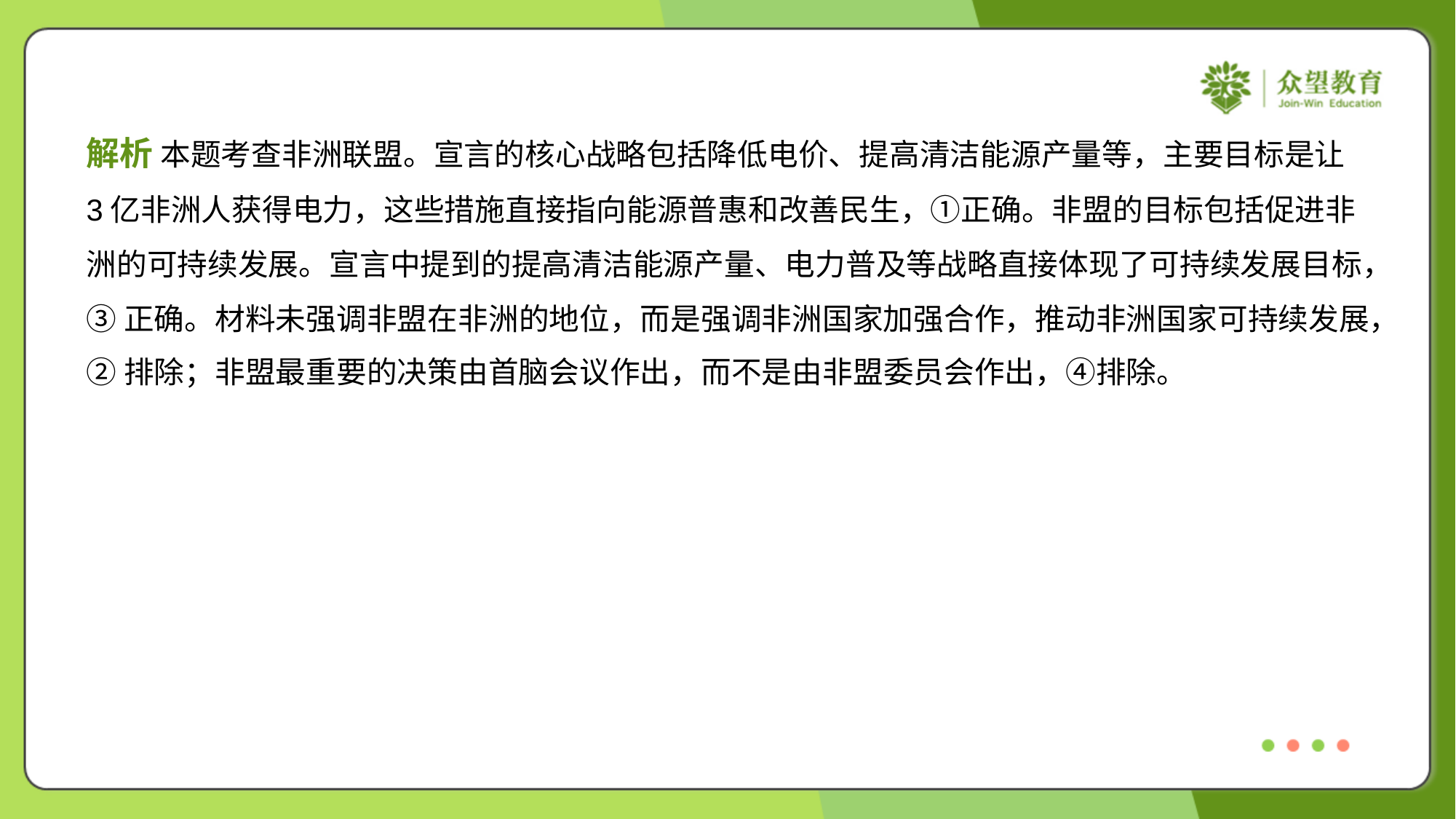

解析 本题考查非洲联盟。宣言的核心战略包括降低电价、提高清洁能源产量等，主要目标是让
3亿非洲人获得电力，这些措施直接指向能源普惠和改善民生，①正确。非盟的目标包括促进非
洲的可持续发展。宣言中提到的提高清洁能源产量、电力普及等战略直接体现了可持续发展目标，
③正确。材料未强调非盟在非洲的地位，而是强调非洲国家加强合作，推动非洲国家可持续发展，
②排除；非盟最重要的决策由首脑会议作出，而不是由非盟委员会作出，④排除。